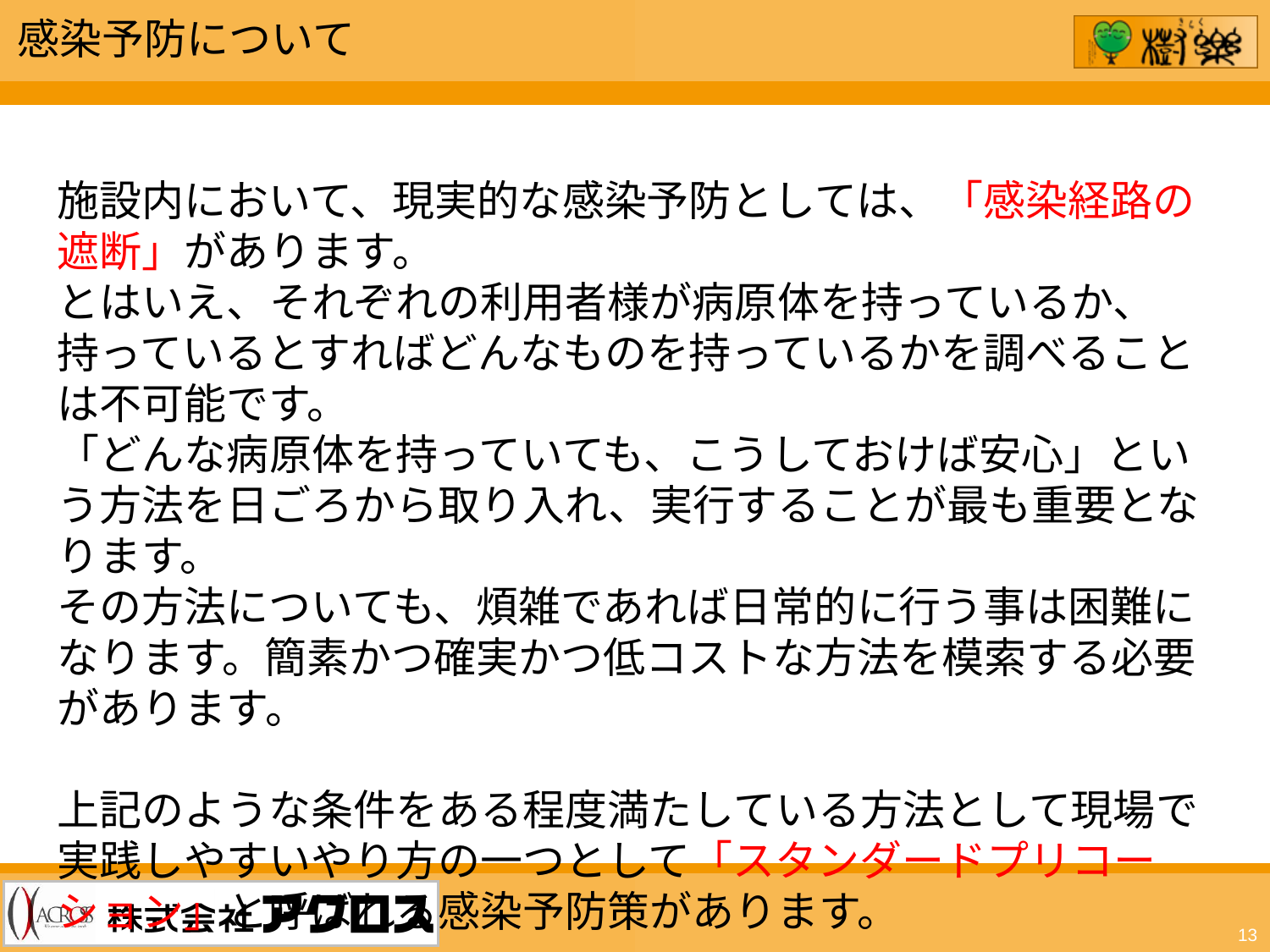

感染予防について
施設内において、現実的な感染予防としては、「感染経路の遮断」があります。
とはいえ、それぞれの利用者様が病原体を持っているか、持っているとすればどんなものを持っているかを調べることは不可能です。
「どんな病原体を持っていても、こうしておけば安心」という方法を日ごろから取り入れ、実行することが最も重要となります。
その方法についても、煩雑であれば日常的に行う事は困難になります。簡素かつ確実かつ低コストな方法を模索する必要があります。

上記のような条件をある程度満たしている方法として現場で実践しやすいやり方の一つとして「スタンダードプリコーション」と呼ばれる感染予防策があります。
13